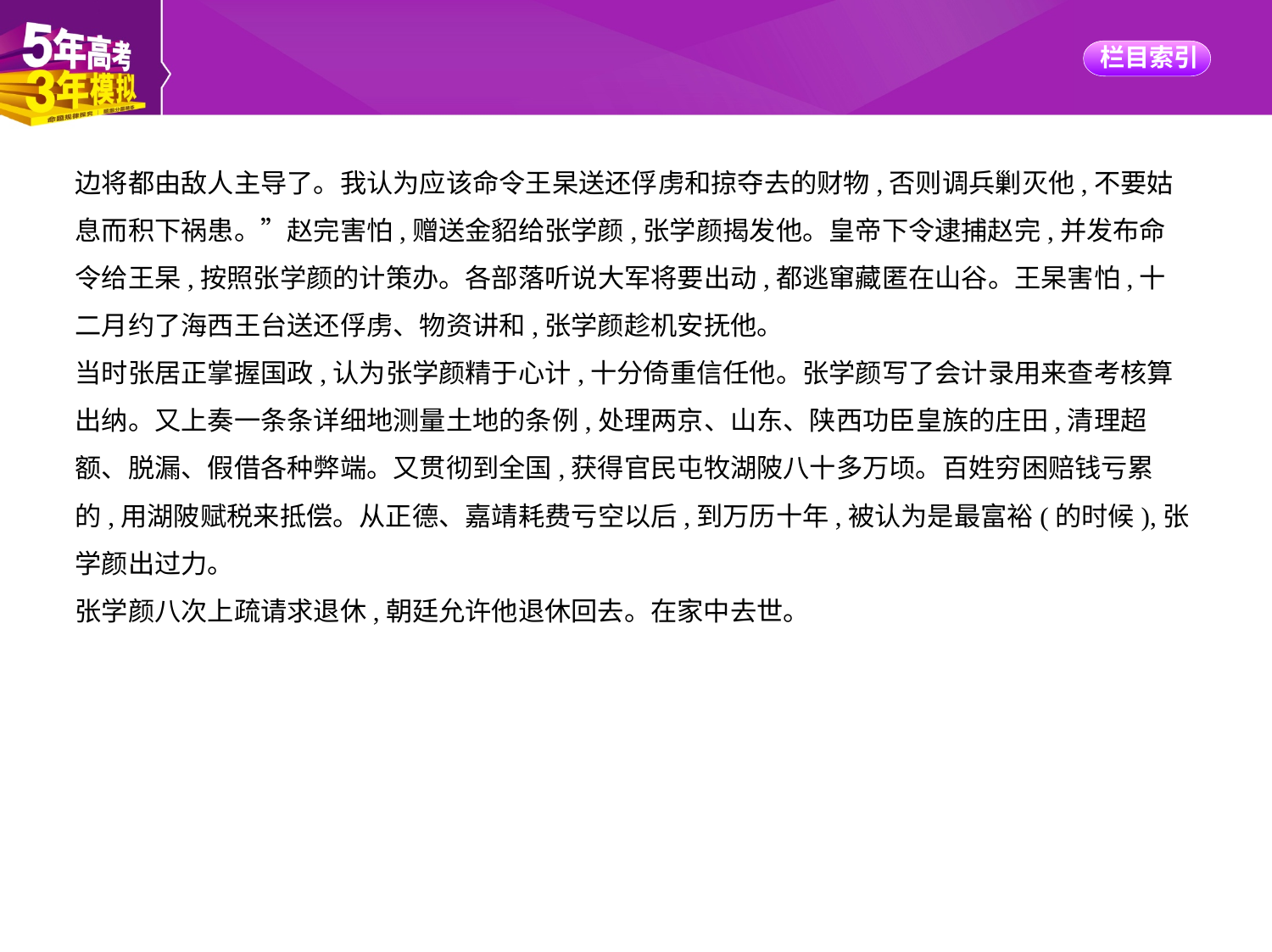

边将都由敌人主导了。我认为应该命令王杲送还俘虏和掠夺去的财物,否则调兵剿灭他,不要姑
息而积下祸患。”赵完害怕,赠送金貂给张学颜,张学颜揭发他。皇帝下令逮捕赵完,并发布命
令给王杲,按照张学颜的计策办。各部落听说大军将要出动,都逃窜藏匿在山谷。王杲害怕,十
二月约了海西王台送还俘虏、物资讲和,张学颜趁机安抚他。
当时张居正掌握国政,认为张学颜精于心计,十分倚重信任他。张学颜写了会计录用来查考核算
出纳。又上奏一条条详细地测量土地的条例,处理两京、山东、陕西功臣皇族的庄田,清理超
额、脱漏、假借各种弊端。又贯彻到全国,获得官民屯牧湖陂八十多万顷。百姓穷困赔钱亏累
的,用湖陂赋税来抵偿。从正德、嘉靖耗费亏空以后,到万历十年,被认为是最富裕(的时候),张
学颜出过力。
张学颜八次上疏请求退休,朝廷允许他退休回去。在家中去世。